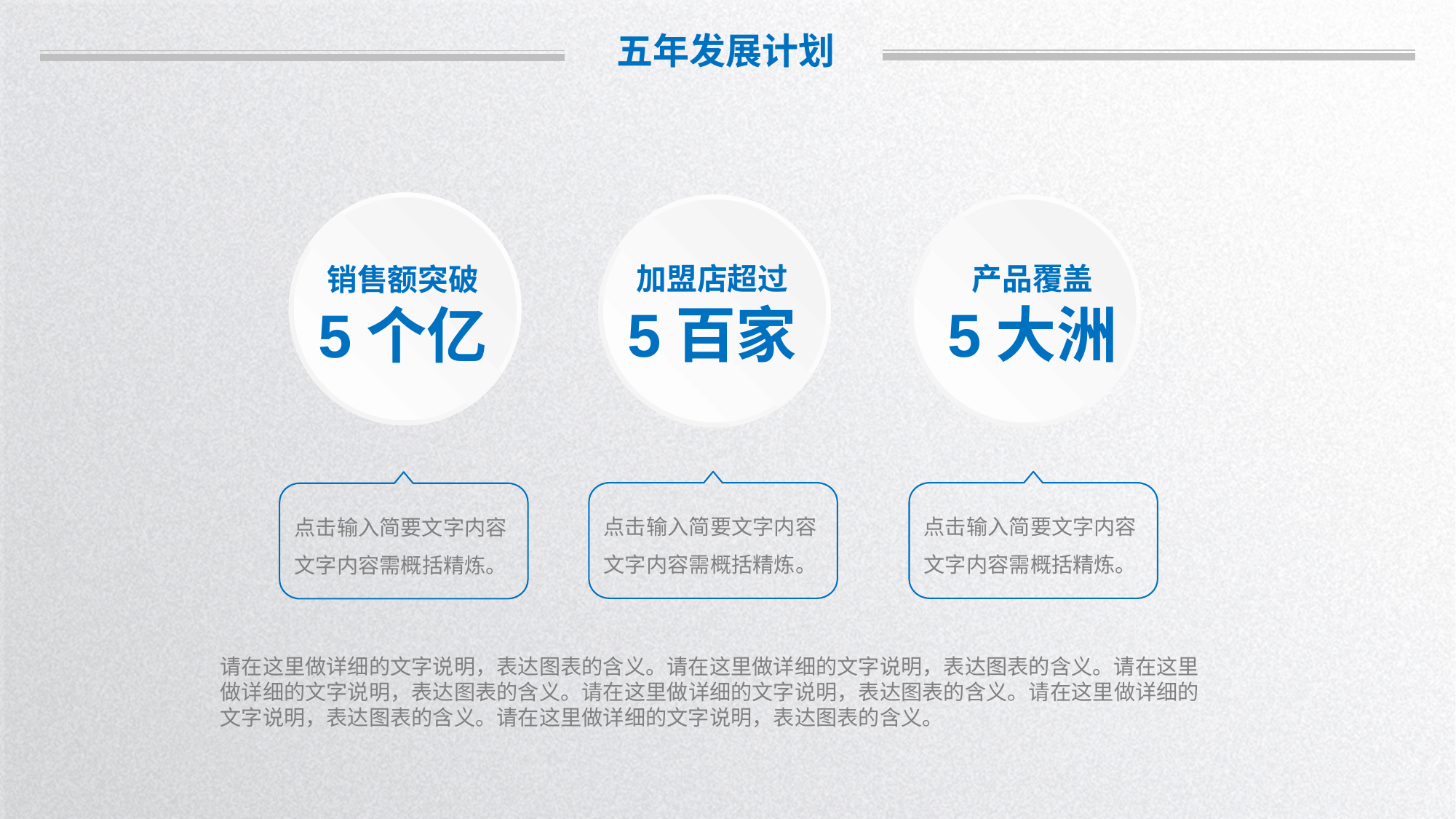

五年发展计划

加盟店超过
5百家
产品覆盖
5大洲
销售额突破
5个亿

点击输入简要文字内容
文字内容需概括精炼。
点击输入简要文字内容
文字内容需概括精炼。
点击输入简要文字内容
文字内容需概括精炼。
请在这里做详细的文字说明，表达图表的含义。请在这里做详细的文字说明，表达图表的含义。请在这里
做详细的文字说明，表达图表的含义。请在这里做详细的文字说明，表达图表的含义。请在这里做详细的
文字说明，表达图表的含义。请在这里做详细的文字说明，表达图表的含义。